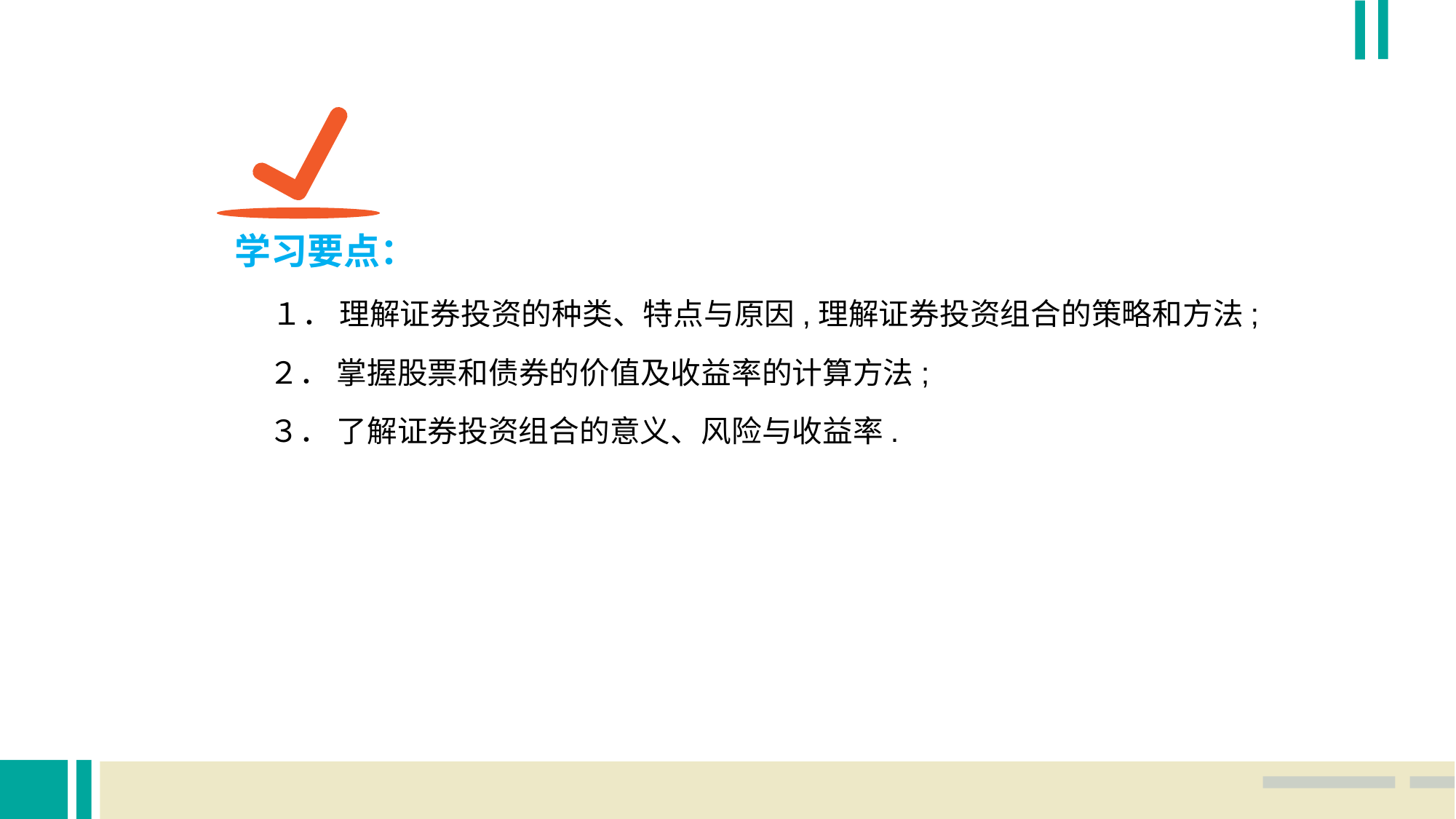

学习要点：
　 １． 理解证券投资的种类、特点与原因,理解证券投资组合的策略和方法;
    ２． 掌握股票和债券的价值及收益率的计算方法;
    ３． 了解证券投资组合的意义、风险与收益率.